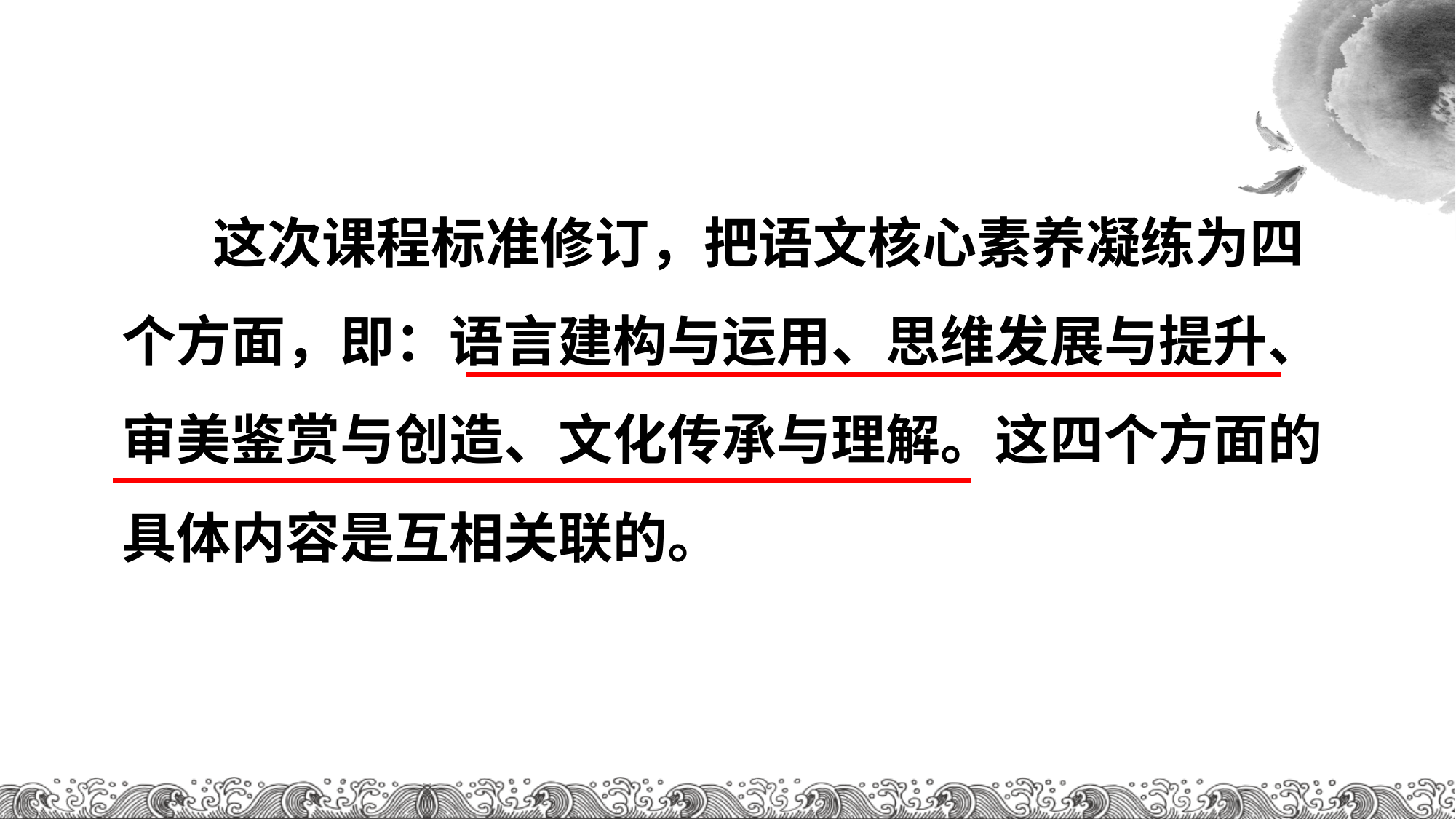

这次课程标准修订，把语文核心素养凝练为四个方面，即：语言建构与运用、思维发展与提升、审美鉴赏与创造、文化传承与理解。这四个方面的具体内容是互相关联的。